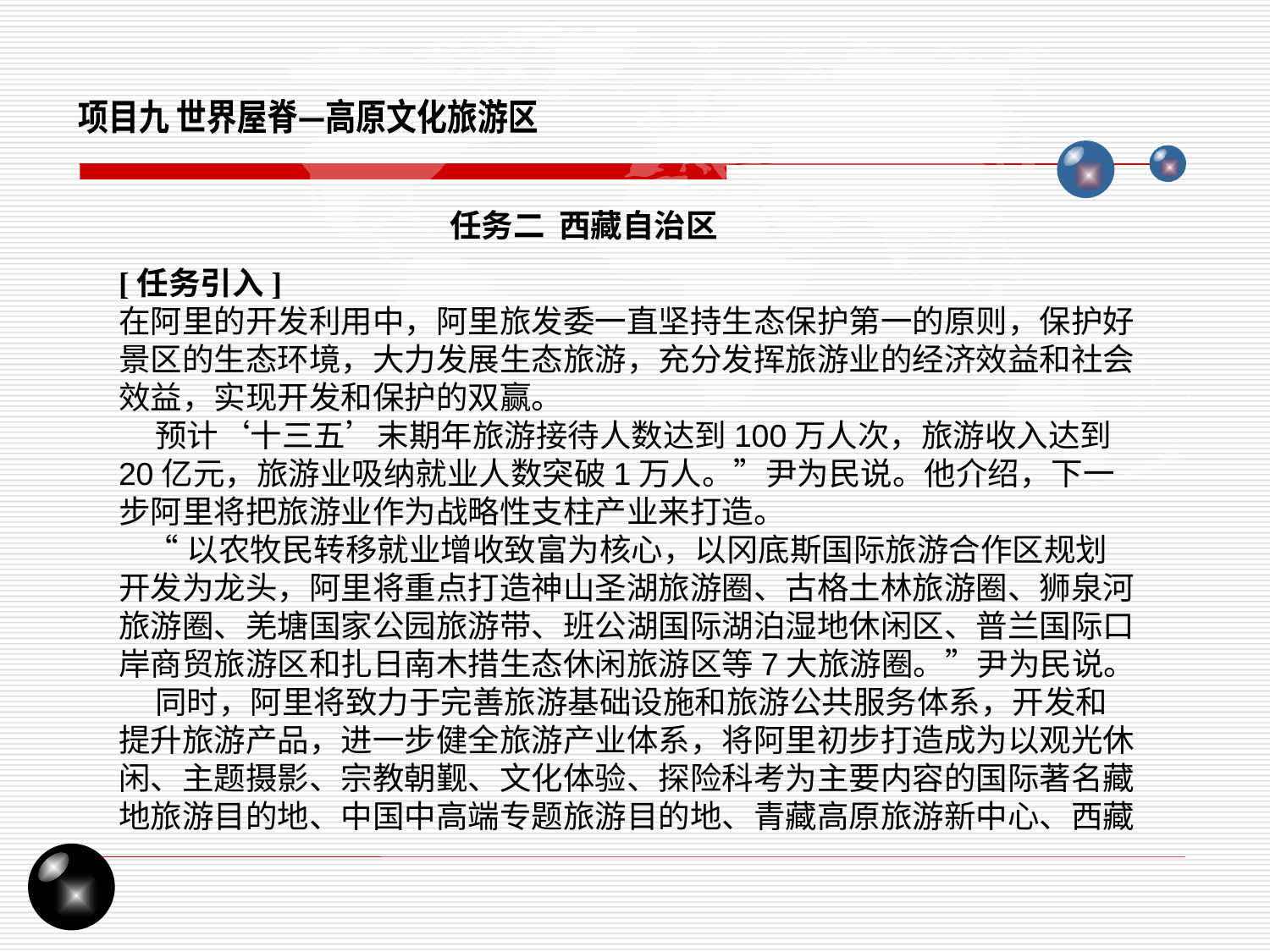

项目九 世界屋脊—高原文化旅游区
任务二  西藏自治区

[任务引入]
在阿里的开发利用中，阿里旅发委一直坚持生态保护第一的原则，保护好景区的生态环境，大力发展生态旅游，充分发挥旅游业的经济效益和社会效益，实现开发和保护的双赢。
    预计‘十三五’末期年旅游接待人数达到100万人次，旅游收入达到20亿元，旅游业吸纳就业人数突破1万人。”尹为民说。他介绍，下一步阿里将把旅游业作为战略性支柱产业来打造。
    “以农牧民转移就业增收致富为核心，以冈底斯国际旅游合作区规划开发为龙头，阿里将重点打造神山圣湖旅游圈、古格土林旅游圈、狮泉河旅游圈、羌塘国家公园旅游带、班公湖国际湖泊湿地休闲区、普兰国际口岸商贸旅游区和扎日南木措生态休闲旅游区等7大旅游圈。”尹为民说。
    同时，阿里将致力于完善旅游基础设施和旅游公共服务体系，开发和提升旅游产品，进一步健全旅游产业体系，将阿里初步打造成为以观光休闲、主题摄影、宗教朝觐、文化体验、探险科考为主要内容的国际著名藏地旅游目的地、中国中高端专题旅游目的地、青藏高原旅游新中心、西藏